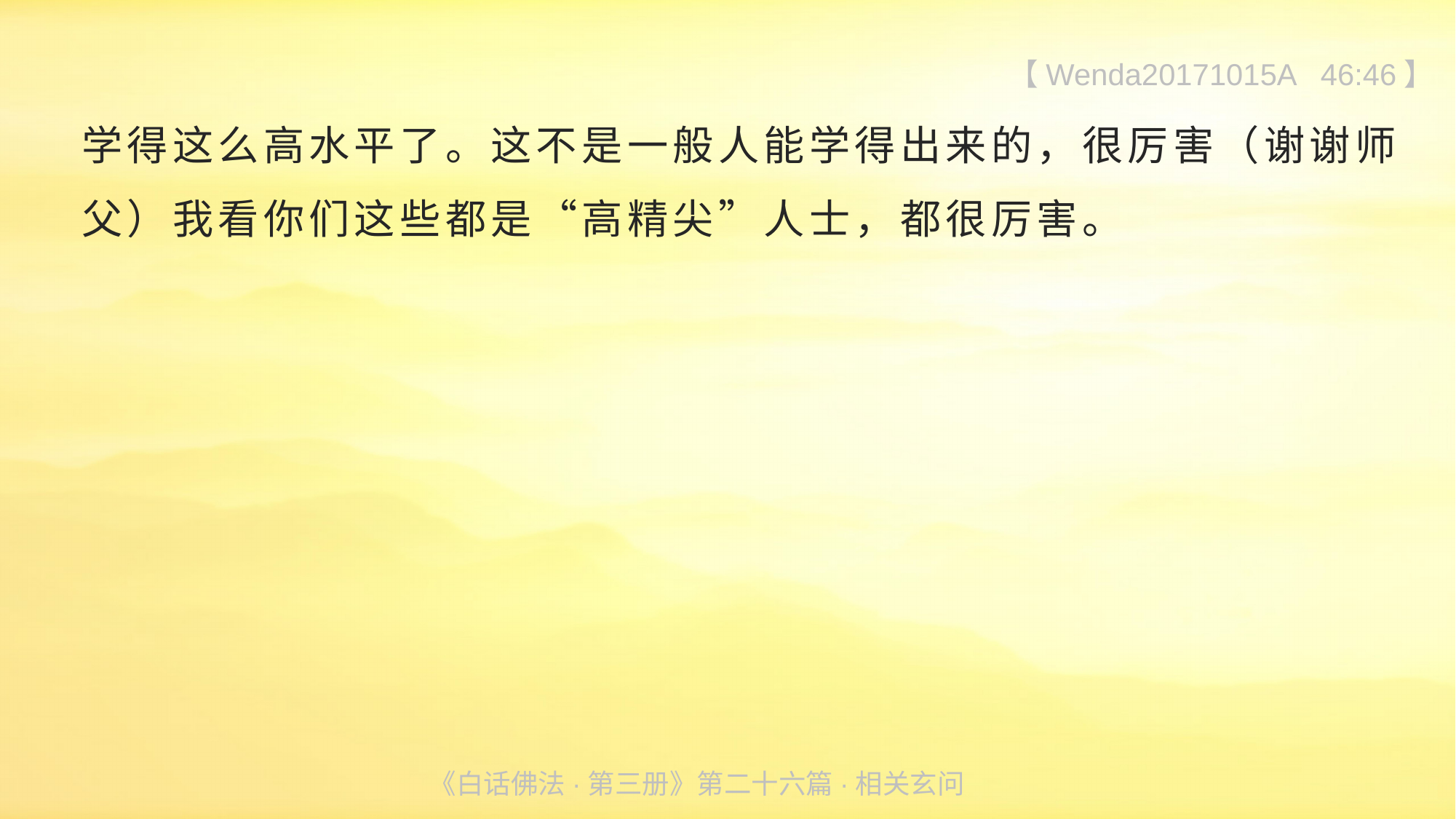

【Wenda20171015A   46:46】
学得这么高水平了。这不是一般人能学得出来的，很厉害（谢谢师父）我看你们这些都是“高精尖”人士，都很厉害。
《白话佛法·第三册》第二十六篇·相关玄问